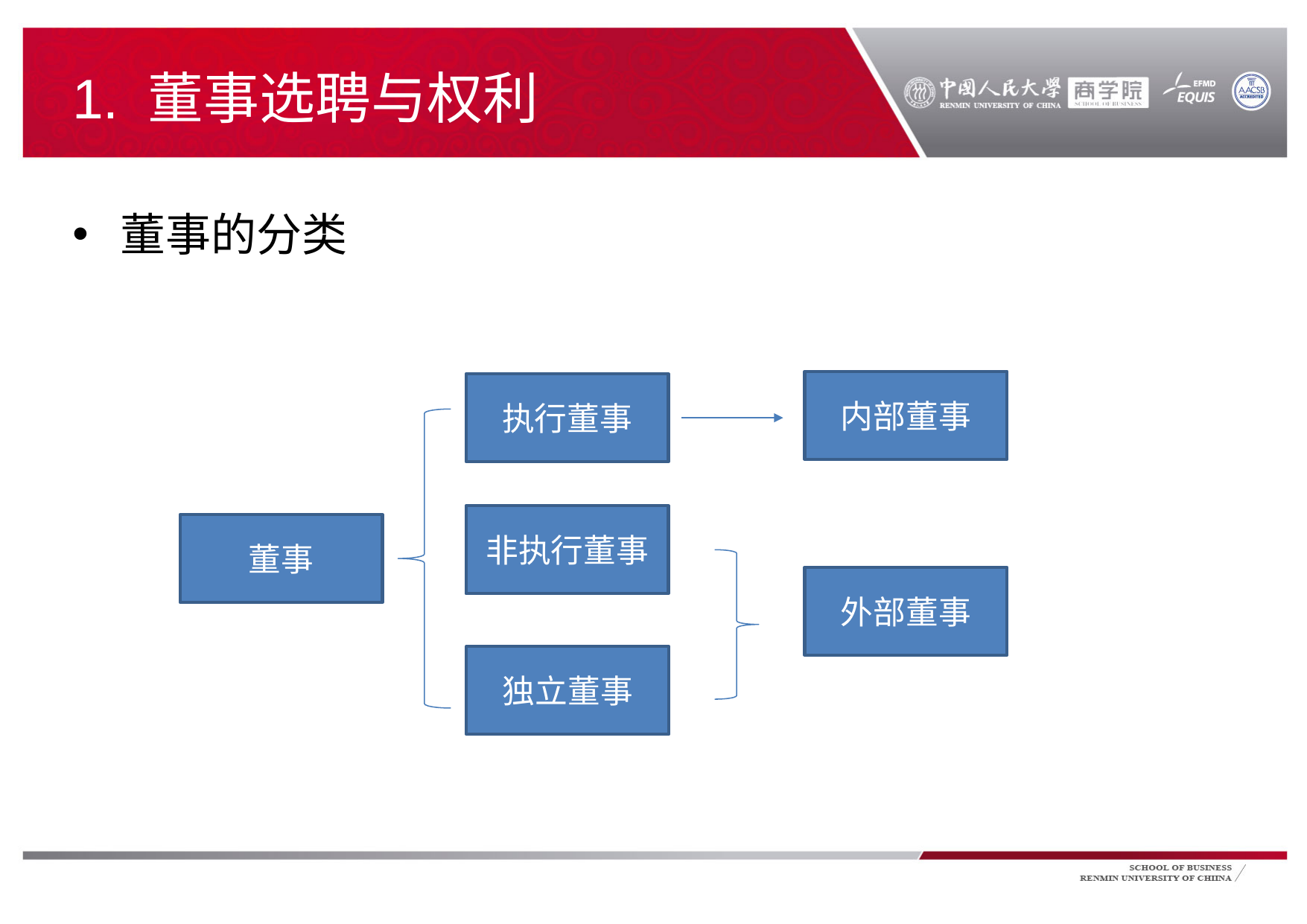

# 1. 董事选聘与权利
董事的分类

内部董事
执行董事

非执行董事
董事

外部董事
独立董事